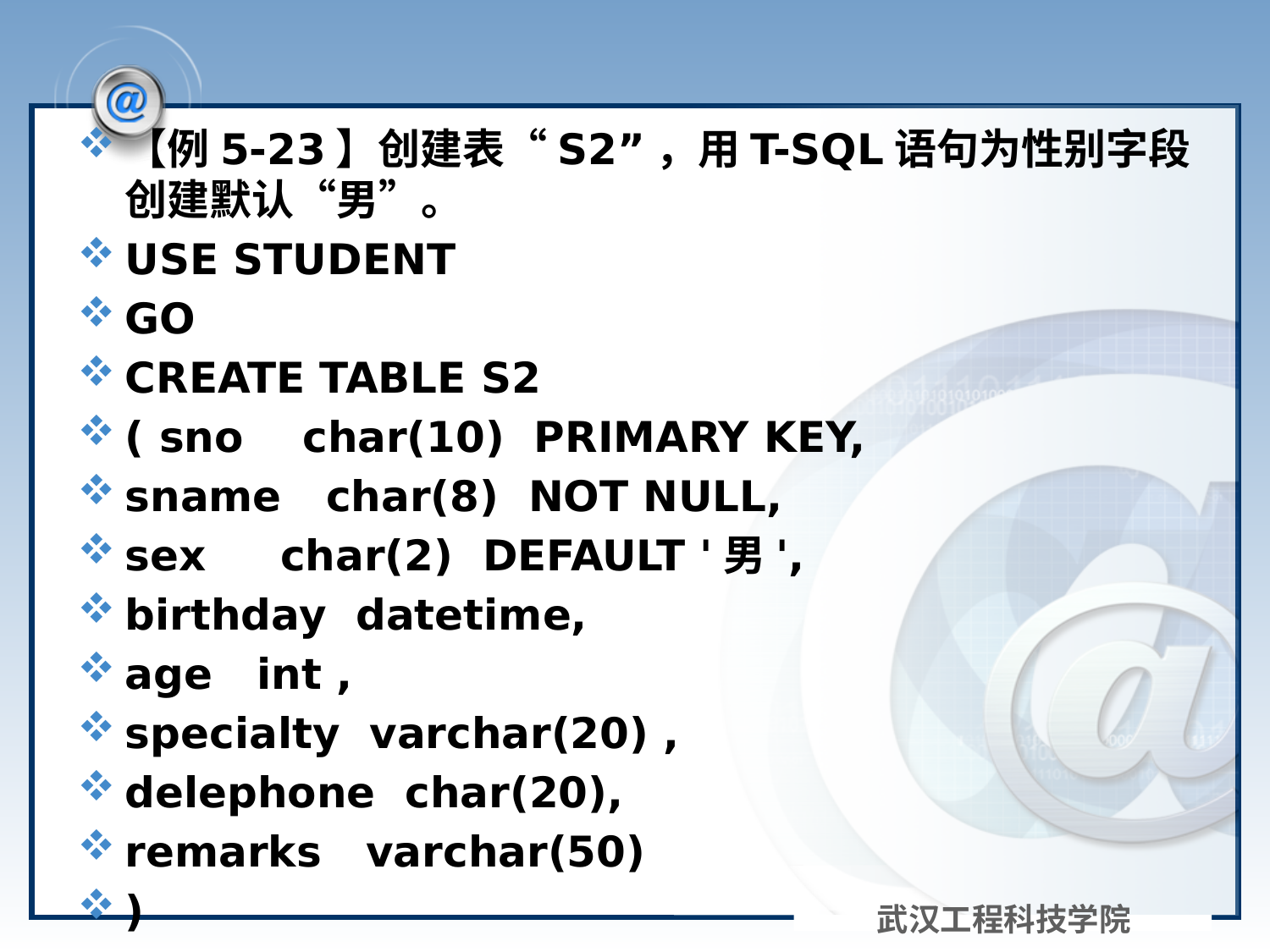

#
【例5-23】创建表“S2”，用T-SQL语句为性别字段创建默认“男”。
USE STUDENT
GO
CREATE TABLE S2
( sno    char(10)  PRIMARY KEY,
sname   char(8)  NOT NULL,
sex     char(2)  DEFAULT '男',
birthday  datetime,
age   int ,
specialty  varchar(20) ,
delephone  char(20),
remarks   varchar(50)
)

武汉工程科技学院